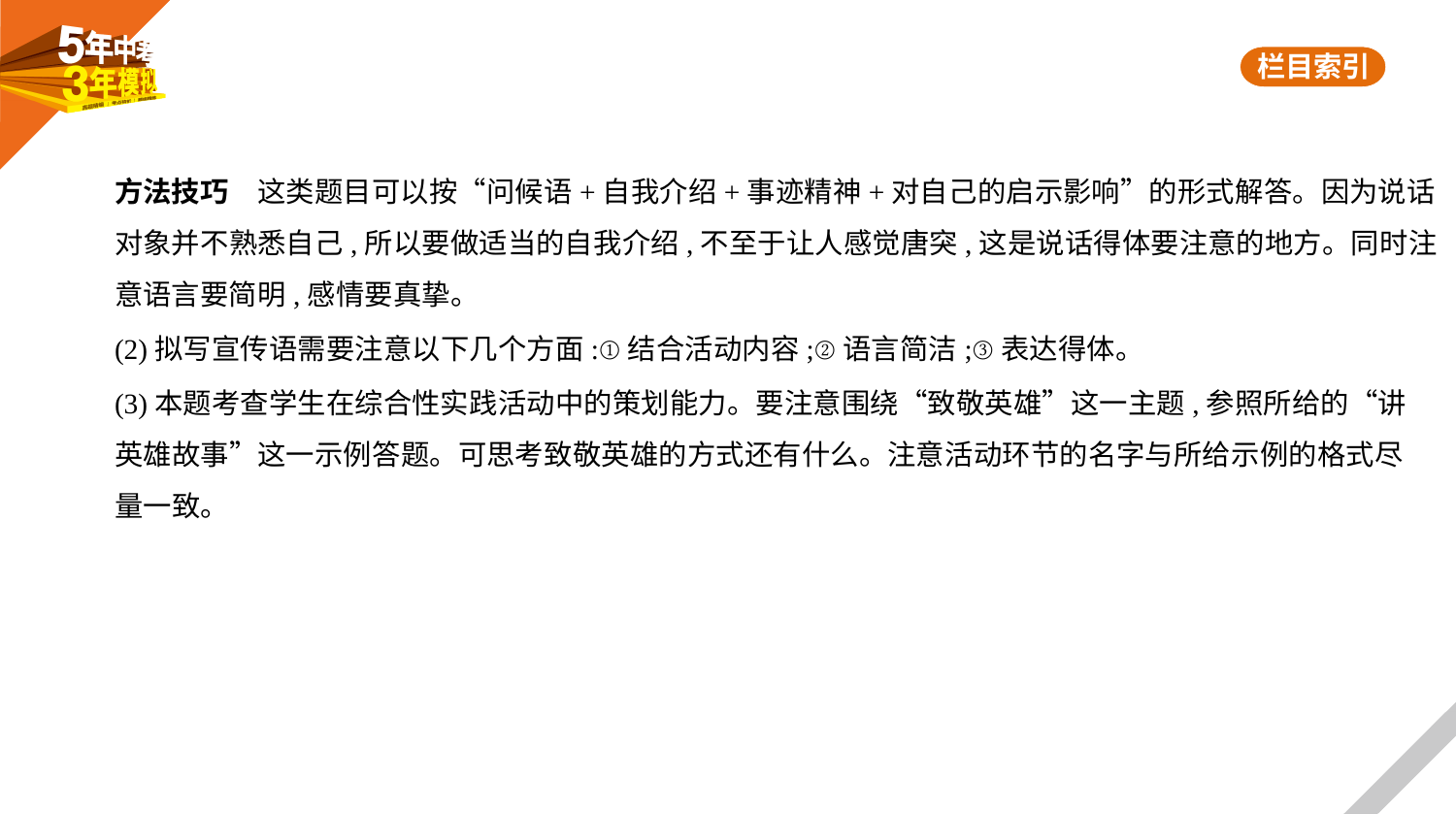

方法技巧　这类题目可以按“问候语+自我介绍+事迹精神+对自己的启示影响”的形式解答。因为说话
对象并不熟悉自己,所以要做适当的自我介绍,不至于让人感觉唐突,这是说话得体要注意的地方。同时注
意语言要简明,感情要真挚。
(2)拟写宣传语需要注意以下几个方面:①结合活动内容;②语言简洁;③表达得体。
(3)本题考查学生在综合性实践活动中的策划能力。要注意围绕“致敬英雄”这一主题,参照所给的“讲
英雄故事”这一示例答题。可思考致敬英雄的方式还有什么。注意活动环节的名字与所给示例的格式尽
量一致。